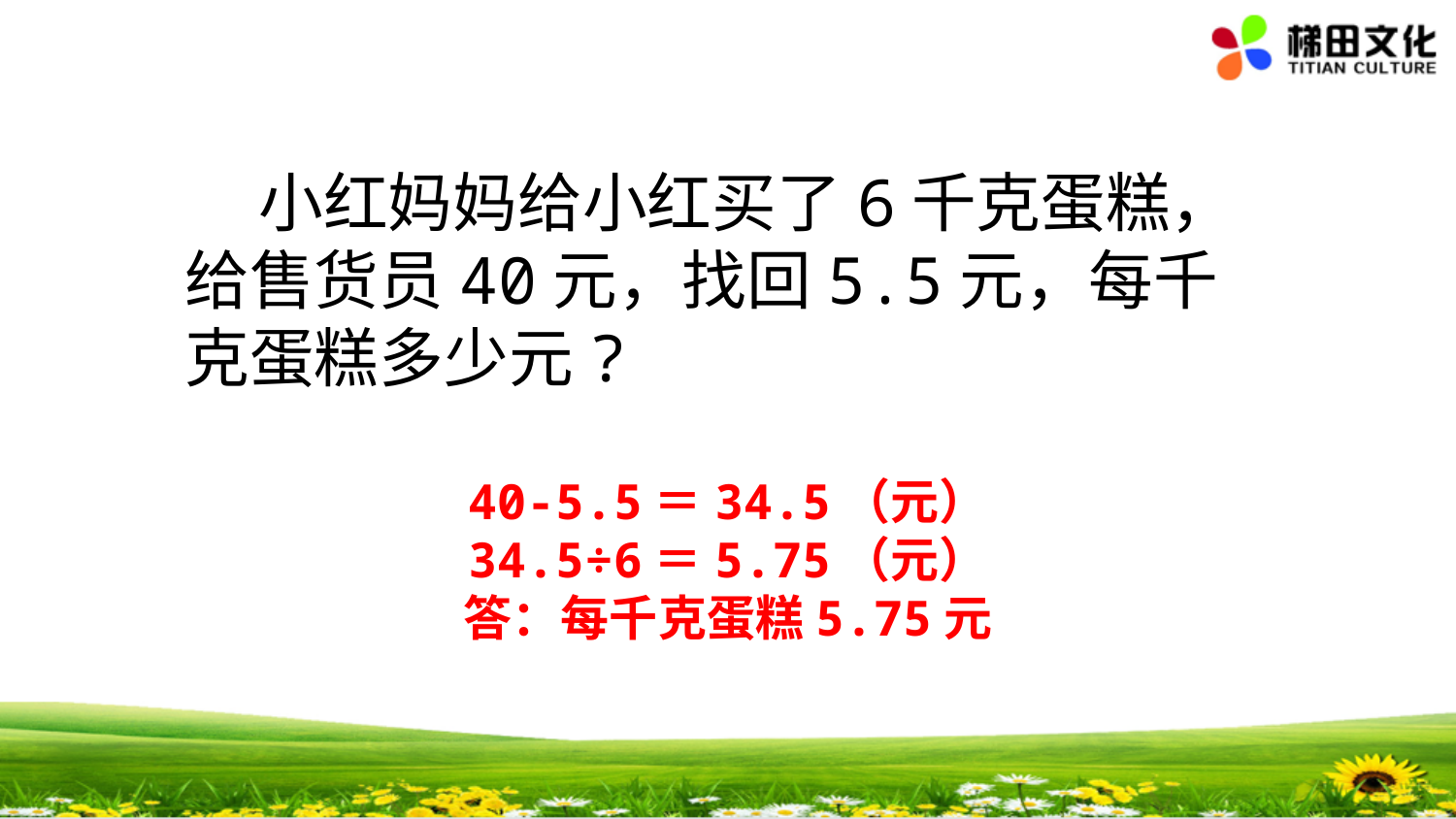

# 小红妈妈给小红买了6千克蛋糕，给售货员40元，找回5.5元，每千克蛋糕多少元?
40-5.5＝34.5（元）
34.5÷6＝5.75（元）
答：每千克蛋糕5.75元